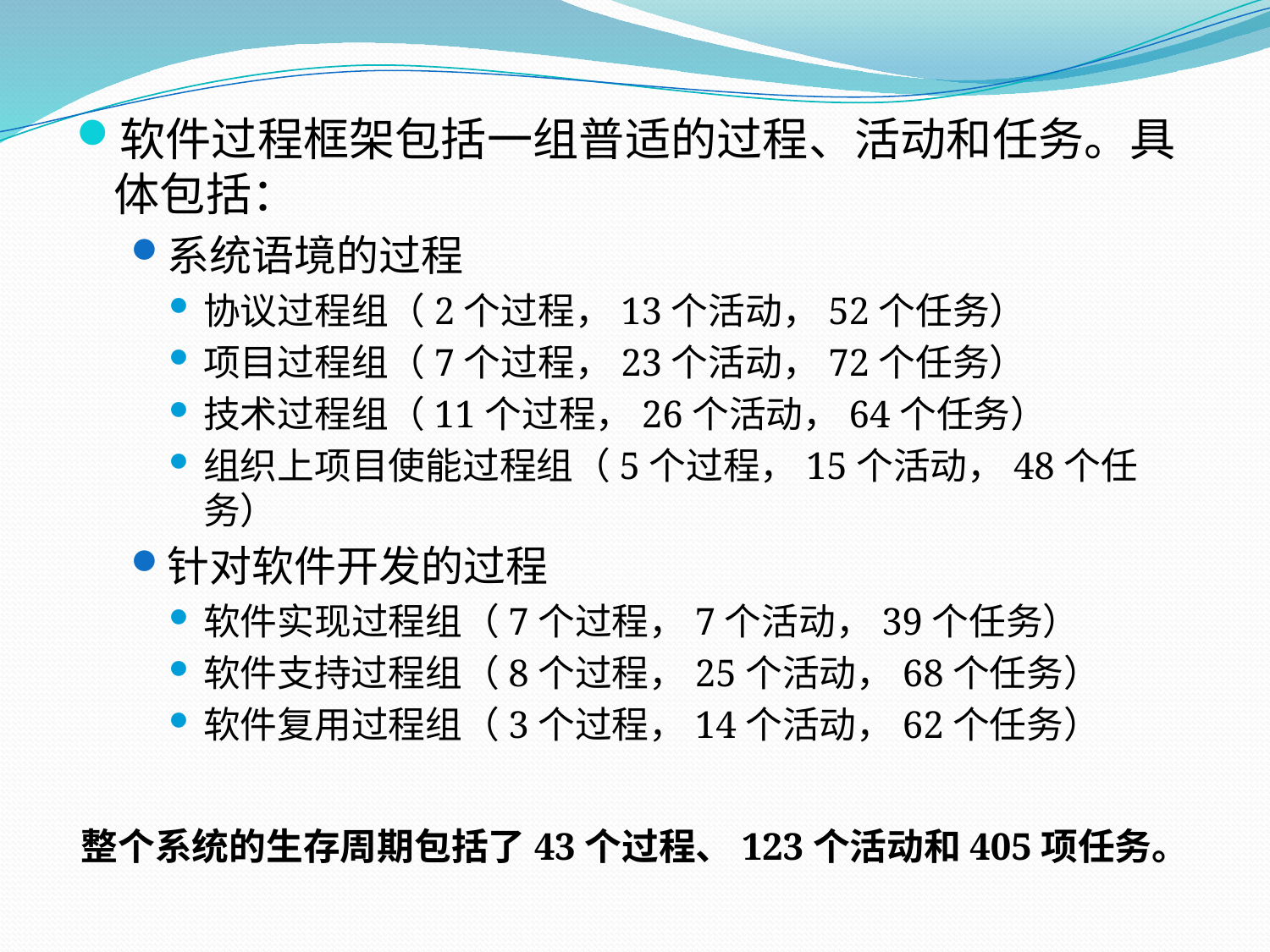

软件过程框架包括一组普适的过程、活动和任务。具体包括：
系统语境的过程
协议过程组（2个过程，13个活动，52个任务）
项目过程组（7个过程，23个活动，72个任务）
技术过程组（11个过程，26个活动，64个任务）
组织上项目使能过程组（5个过程，15个活动，48个任务）
针对软件开发的过程
软件实现过程组（7个过程，7个活动，39个任务）
软件支持过程组（8个过程，25个活动，68个任务）
软件复用过程组（3个过程，14个活动，62个任务）

整个系统的生存周期包括了43个过程、123个活动和405项任务。